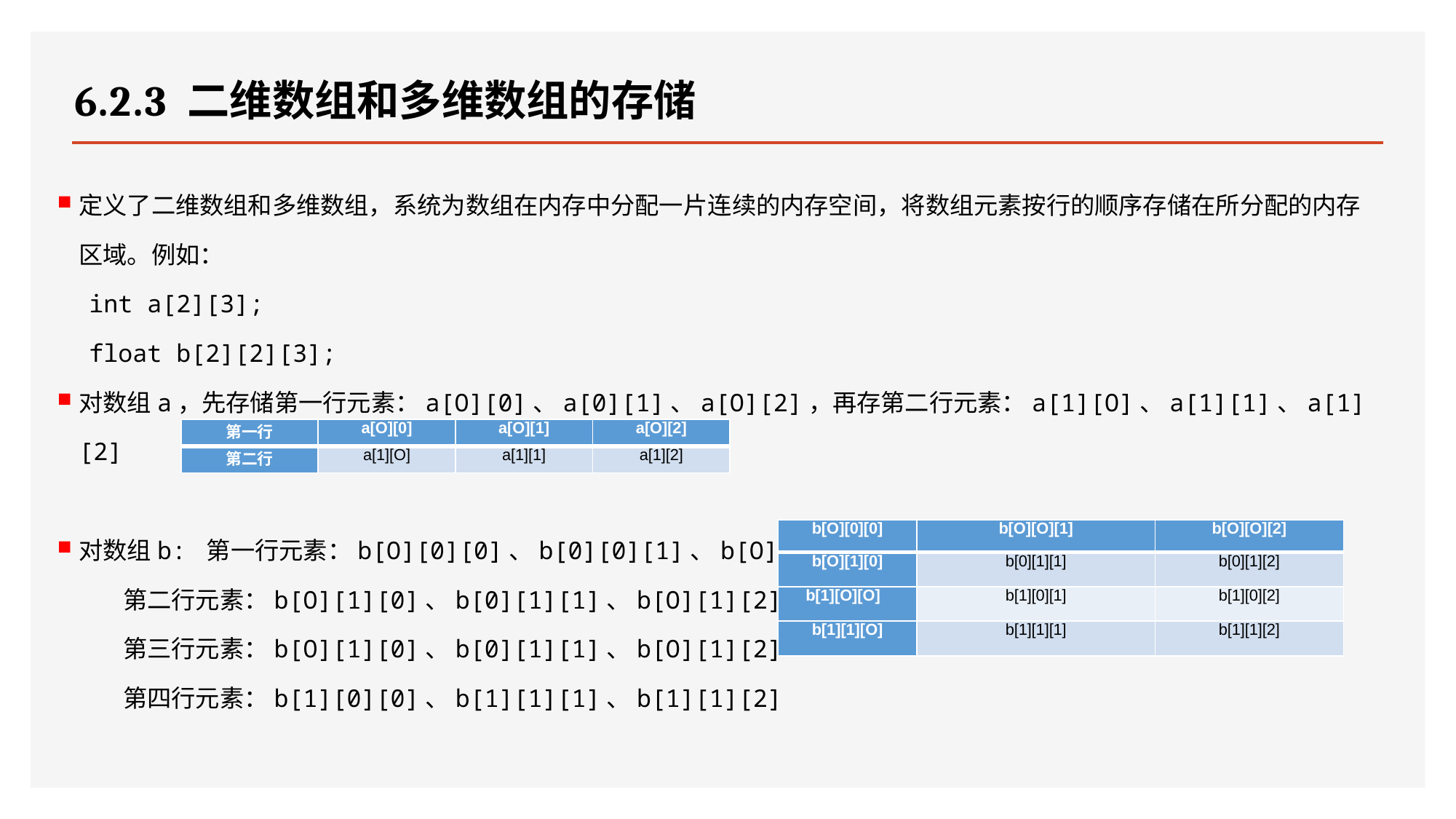

# 6.2.3 二维数组和多维数组的存储
定义了二维数组和多维数组，系统为数组在内存中分配一片连续的内存空间，将数组元素按行的顺序存储在所分配的内存区域。例如：
int a[2][3];
float b[2][2][3];
对数组a，先存储第一行元素：a[O][0]、a[0][1]、a[O][2]，再存第二行元素：a[1][O]、a[1][1]、a[1][2]

对数组b: 第一行元素：b[O][0][0]、b[0][0][1]、b[O][0][2]
           第二行元素：b[O][1][0]、b[0][1][1]、b[O][1][2]
           第三行元素：b[O][1][0]、b[0][1][1]、b[O][1][2]
           第四行元素：b[1][0][0]、b[1][1][1]、b[1][1][2]

| 第一行 | a[O][0] | a[O][1] | a[O][2] |
| --- | --- | --- | --- |
| 第二行 | a[1][O] | a[1][1] | a[1][2] |
| b[O][0][0] | b[O][O][1] | b[O][O][2] |
| --- | --- | --- |
| b[O][1][0] | b[0][1][1] | b[0][1][2] |
| b[1][O][O] | b[1][0][1] | b[1][0][2] |
| b[1][1][O] | b[1][1][1] | b[1][1][2] |